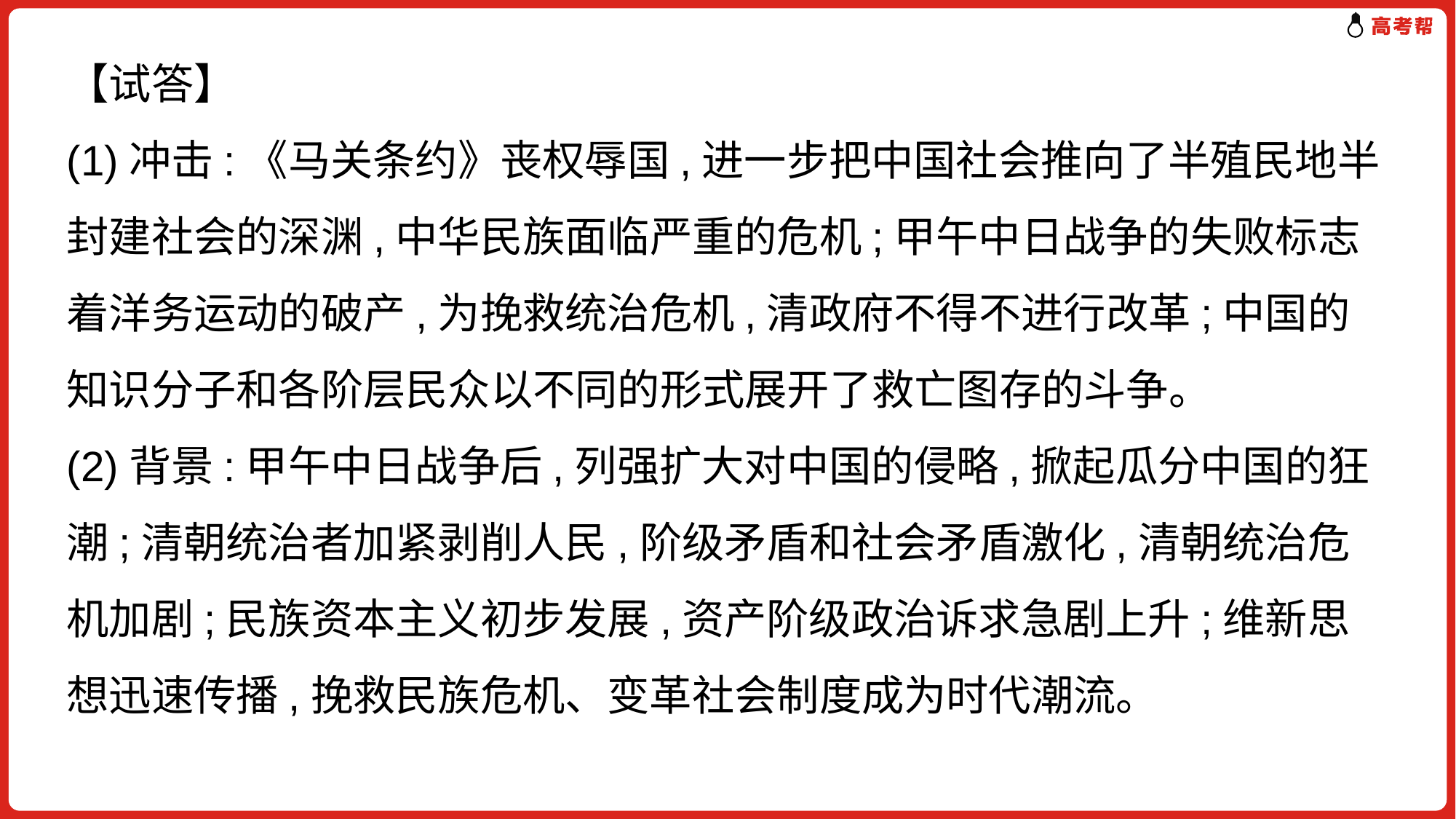

【试答】
(1)冲击:《马关条约》丧权辱国,进一步把中国社会推向了半殖民地半封建社会的深渊,中华民族面临严重的危机;甲午中日战争的失败标志着洋务运动的破产,为挽救统治危机,清政府不得不进行改革;中国的知识分子和各阶层民众以不同的形式展开了救亡图存的斗争。
(2)背景:甲午中日战争后,列强扩大对中国的侵略,掀起瓜分中国的狂潮;清朝统治者加紧剥削人民,阶级矛盾和社会矛盾激化,清朝统治危机加剧;民族资本主义初步发展,资产阶级政治诉求急剧上升;维新思想迅速传播,挽救民族危机、变革社会制度成为时代潮流。